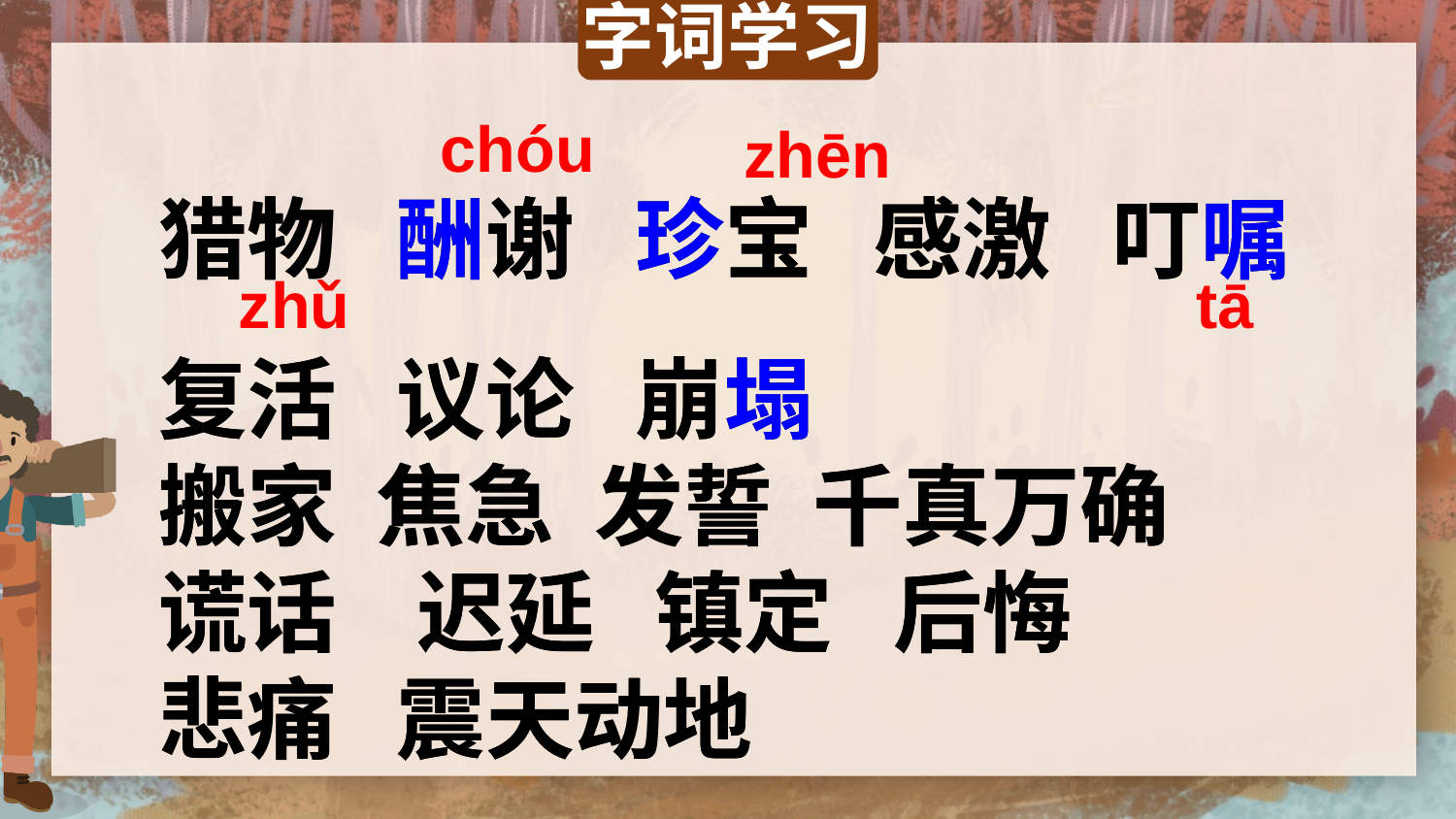

字词学习
chóu
zhēn
猎物   酬谢   珍宝   感激   叮嘱   复活   议论   崩塌
搬家  焦急  发誓  千真万确
谎话    迟延   镇定   后悔
悲痛   震天动地
猎物   酬谢   珍宝   感激   叮嘱   复活   议论   崩塌
搬家  焦急  发誓  千真万确
谎话    迟延   镇定   后悔
悲痛   震天动地
zhǔ
tā